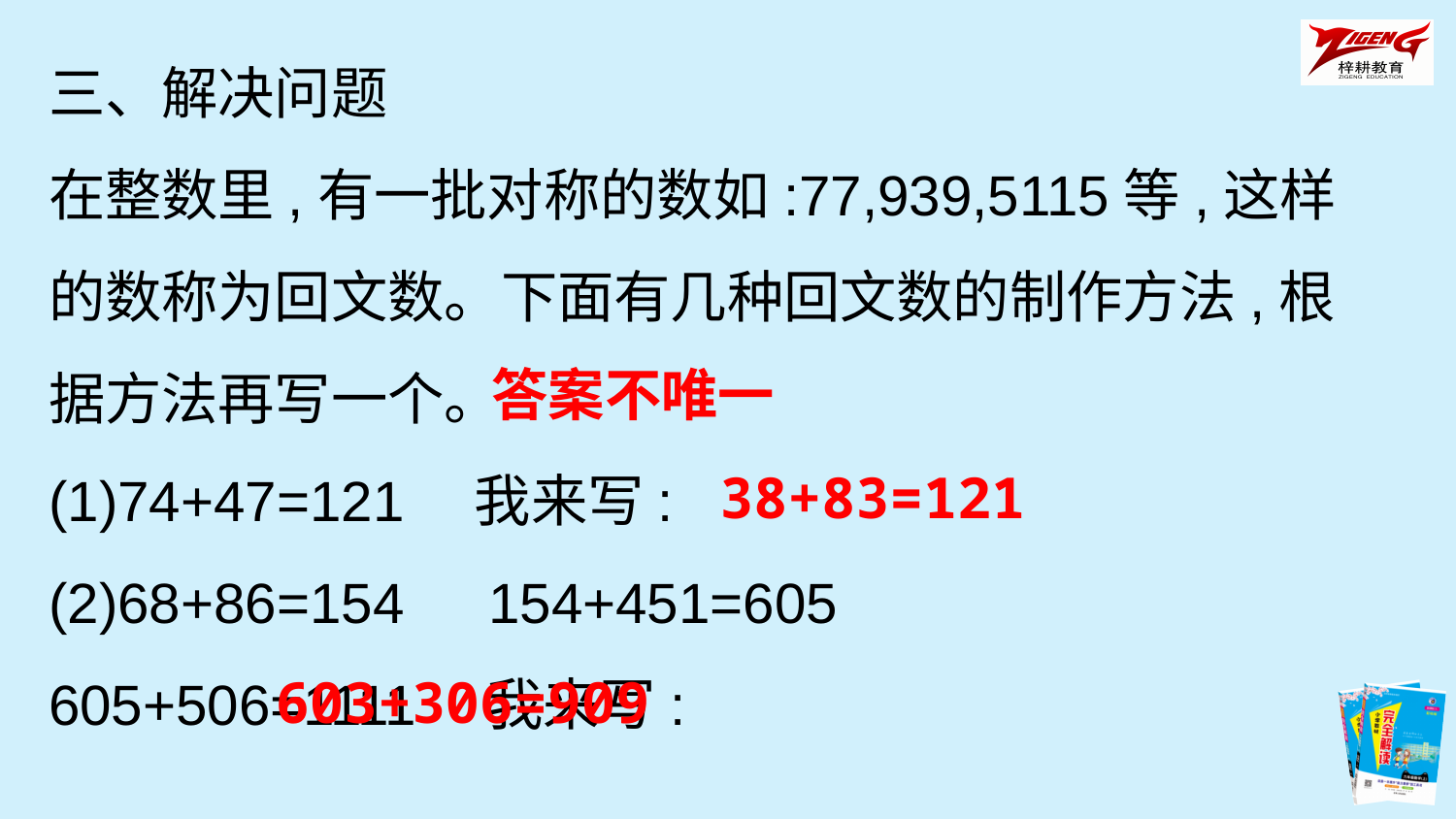

三、解决问题
在整数里,有一批对称的数如:77,939,5115等,这样的数称为回文数。下面有几种回文数的制作方法,根据方法再写一个。
(1)74+47=121　我来写:
(2)68+86=154　154+451=605　605+506=1111　我来写:
答案不唯一
38+83=121
603+306=909